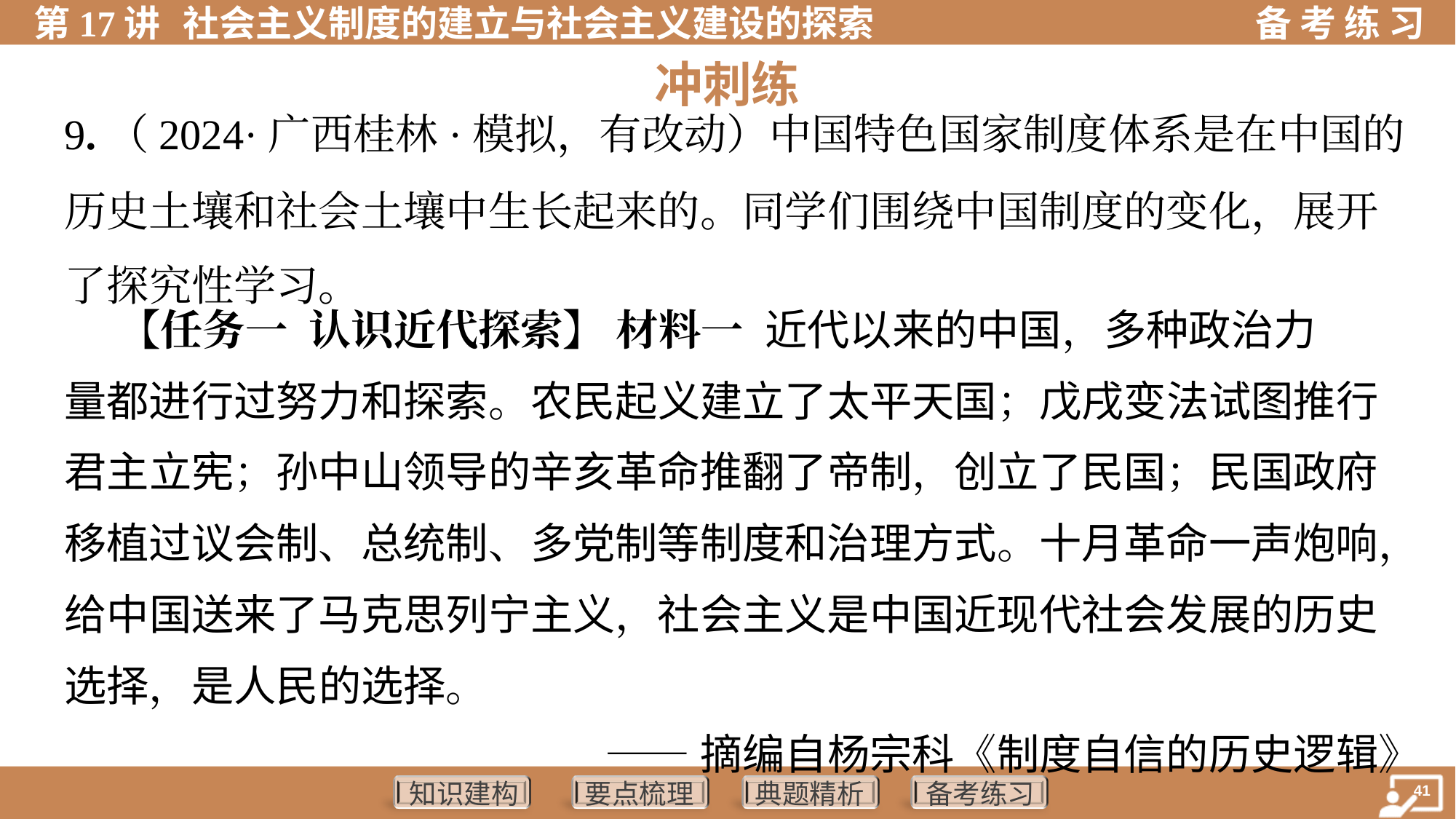

冲刺练
9.（2024·广西桂林·模拟，有改动）中国特色国家制度体系是在中国的
历史土壤和社会土壤中生长起来的。同学们围绕中国制度的变化，展开
了探究性学习。
    【任务一  认识近代探索】 材料一  近代以来的中国，多种政治力
量都进行过努力和探索。农民起义建立了太平天国；戊戌变法试图推行
君主立宪；孙中山领导的辛亥革命推翻了帝制，创立了民国；民国政府
移植过议会制、总统制、多党制等制度和治理方式。十月革命一声炮响，
给中国送来了马克思列宁主义，社会主义是中国近现代社会发展的历史
选择，是人民的选择。
——摘编自杨宗科《制度自信的历史逻辑》